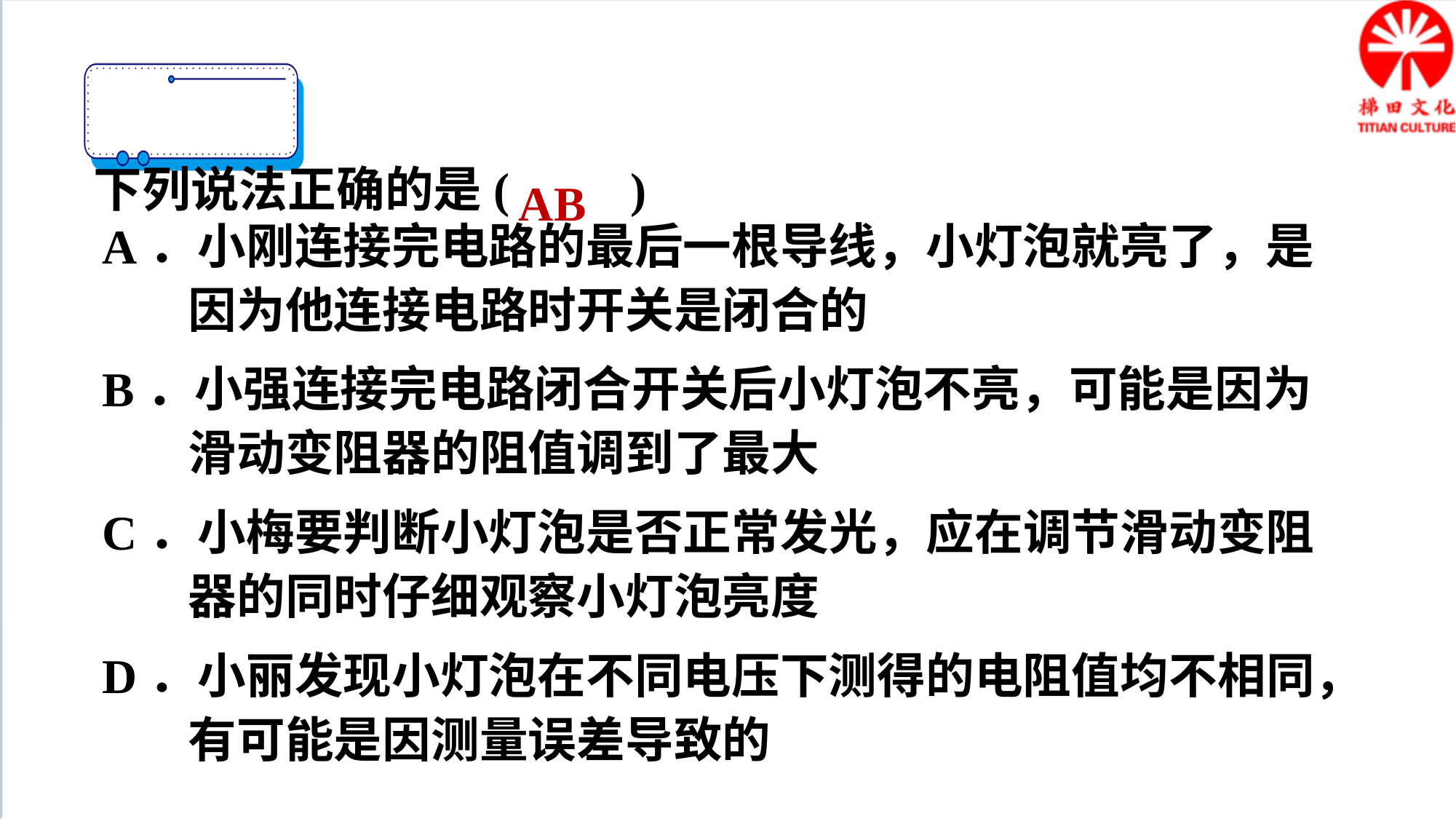

AB
下列说法正确的是(　　)
A．小刚连接完电路的最后一根导线，小灯泡就亮了，是因为他连接电路时开关是闭合的
B．小强连接完电路闭合开关后小灯泡不亮，可能是因为滑动变阻器的阻值调到了最大
C．小梅要判断小灯泡是否正常发光，应在调节滑动变阻器的同时仔细观察小灯泡亮度
D．小丽发现小灯泡在不同电压下测得的电阻值均不相同，有可能是因测量误差导致的